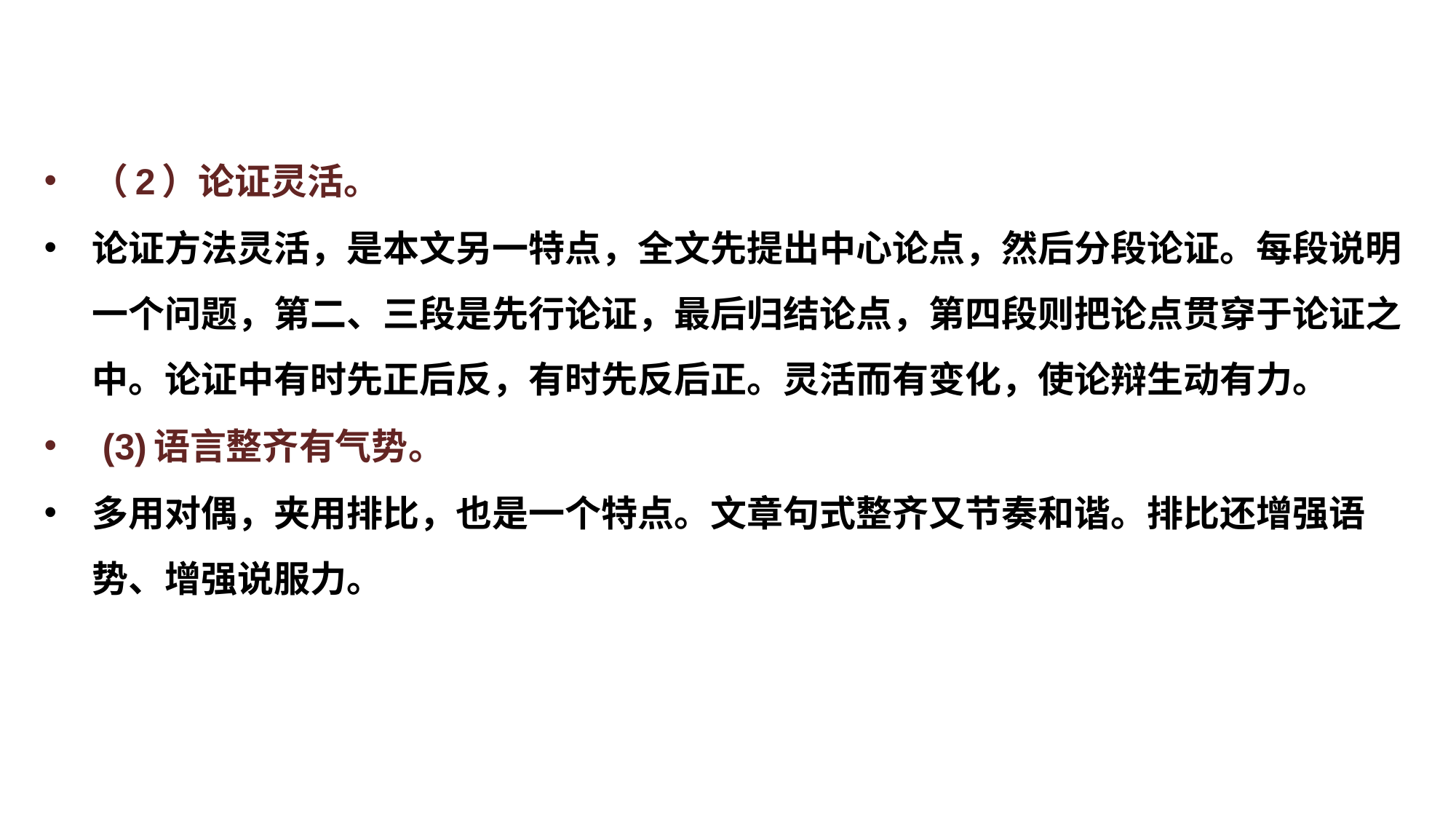

（2）论证灵活。
论证方法灵活，是本文另一特点，全文先提出中心论点，然后分段论证。每段说明一个问题，第二、三段是先行论证，最后归结论点，第四段则把论点贯穿于论证之中。论证中有时先正后反，有时先反后正。灵活而有变化，使论辩生动有力。
 (3)语言整齐有气势。
多用对偶，夹用排比，也是一个特点。文章句式整齐又节奏和谐。排比还增强语势、增强说服力。